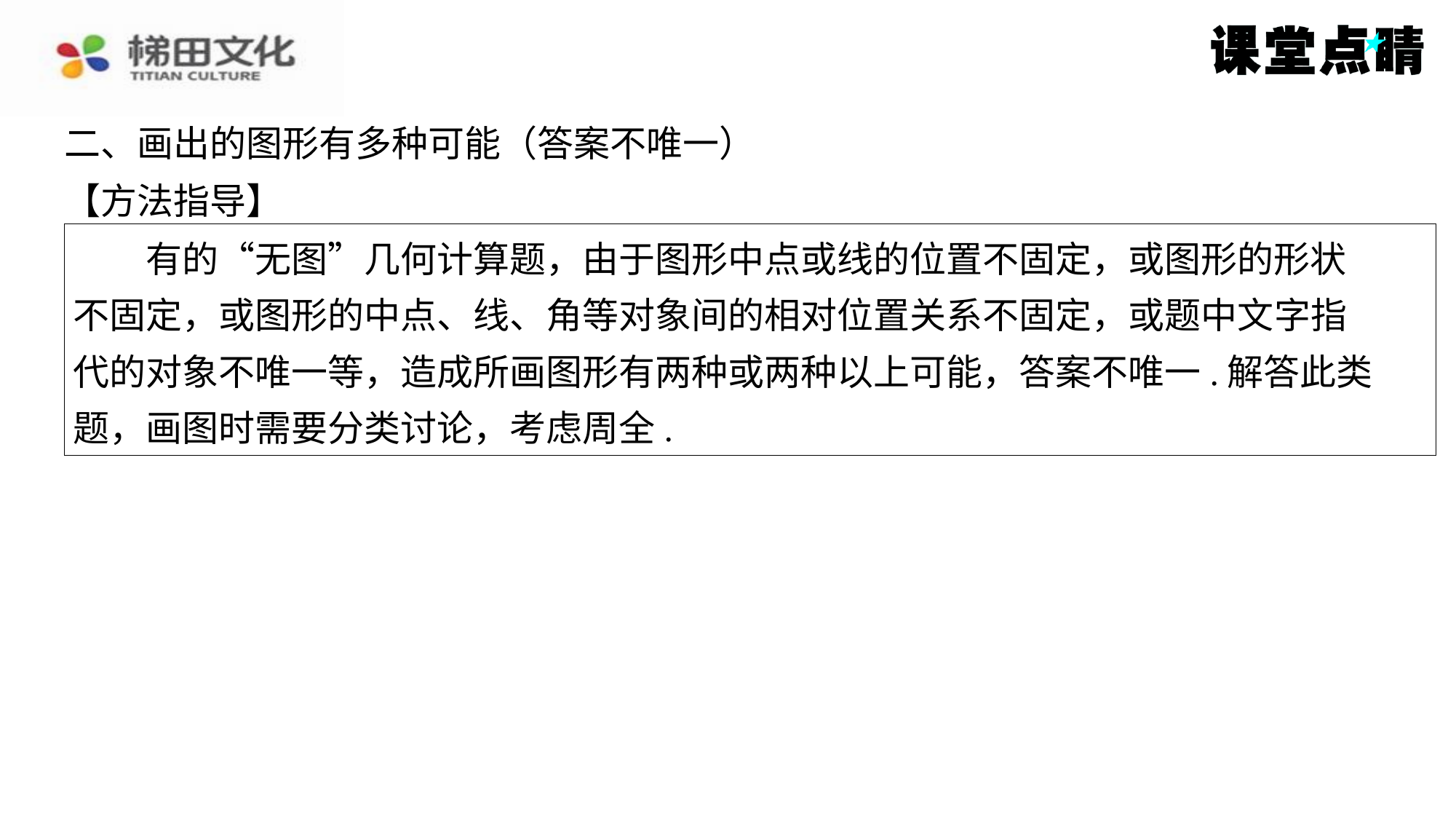

二、画出的图形有多种可能（答案不唯一）
【方法指导】
　　有的“无图”几何计算题，由于图形中点或线的位置不固定，或图形的形状
不固定，或图形的中点、线、角等对象间的相对位置关系不固定，或题中文字指
代的对象不唯一等，造成所画图形有两种或两种以上可能，答案不唯一.解答此类
题，画图时需要分类讨论，考虑周全.